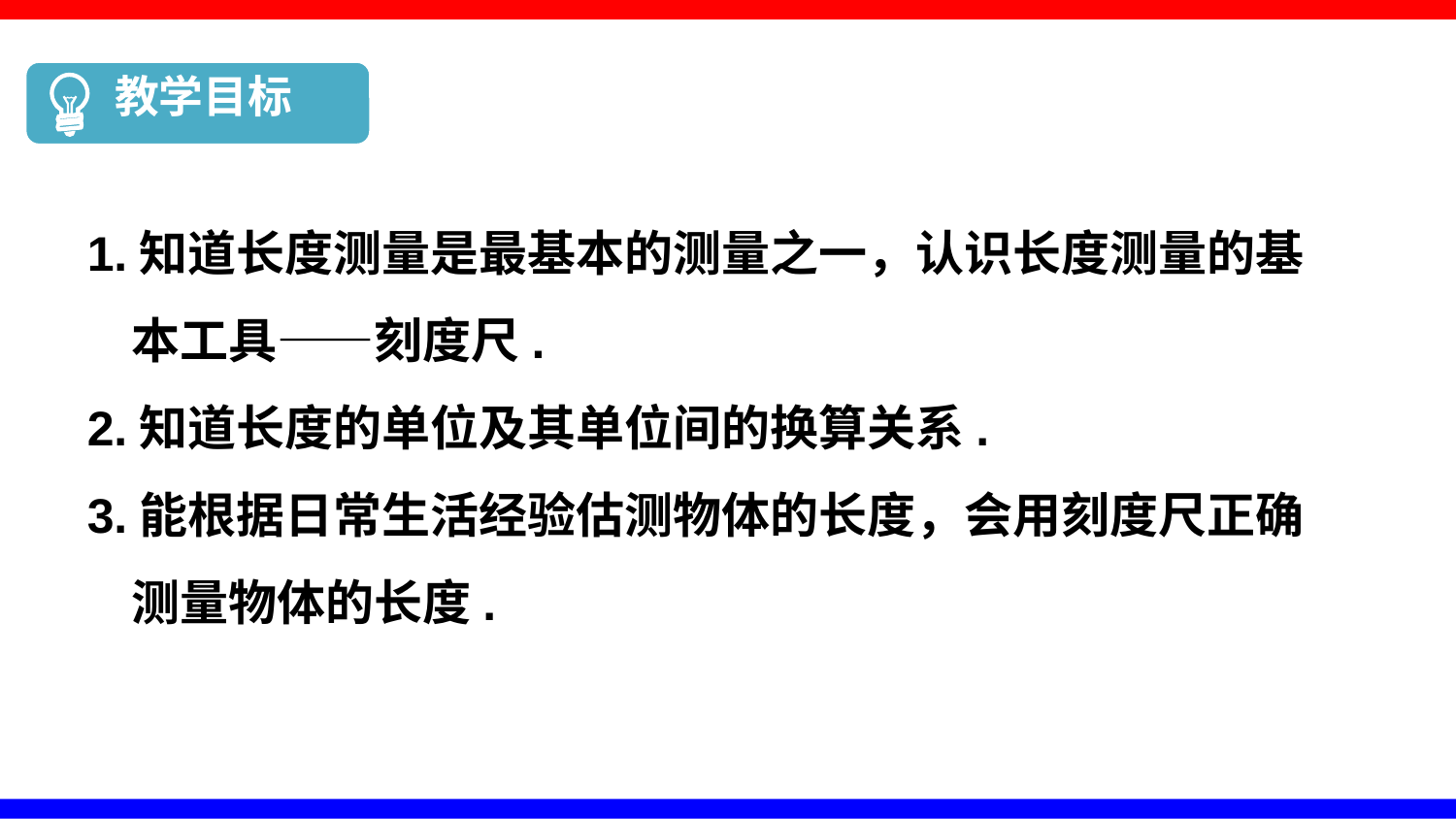

教学目标

1.知道长度测量是最基本的测量之一，认识长度测量的基
   本工具——刻度尺.
2.知道长度的单位及其单位间的换算关系.
3.能根据日常生活经验估测物体的长度，会用刻度尺正确
   测量物体的长度.